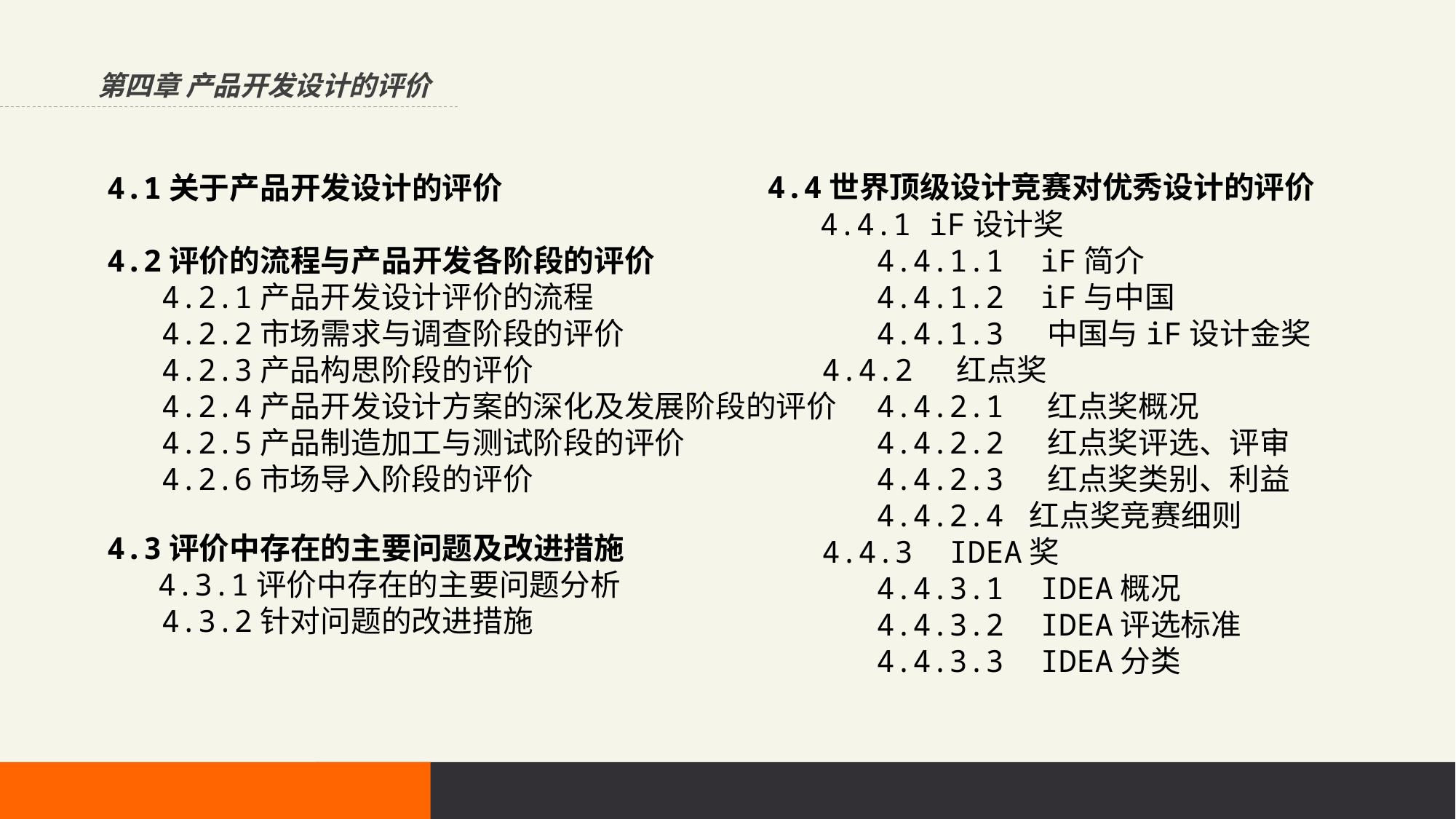

第四章 产品开发设计的评价
4.1关于产品开发设计的评价

4.2评价的流程与产品开发各阶段的评价
   4.2.1产品开发设计评价的流程
   4.2.2市场需求与调查阶段的评价
   4.2.3产品构思阶段的评价
   4.2.4产品开发设计方案的深化及发展阶段的评价
   4.2.5产品制造加工与测试阶段的评价
   4.2.6市场导入阶段的评价

4.3评价中存在的主要问题及改进措施
   4.3.1评价中存在的主要问题分析
   4.3.2针对问题的改进措施
4.4世界顶级设计竞赛对优秀设计的评价
   4.4.1 iF设计奖
      4.4.1.1  iF简介
      4.4.1.2  iF与中国
      4.4.1.3  中国与iF设计金奖
   4.4.2  红点奖
      4.4.2.1  红点奖概况
      4.4.2.2  红点奖评选、评审
      4.4.2.3  红点奖类别、利益
      4.4.2.4 红点奖竞赛细则
   4.4.3  IDEA奖
      4.4.3.1  IDEA概况
      4.4.3.2  IDEA评选标准
      4.4.3.3  IDEA分类